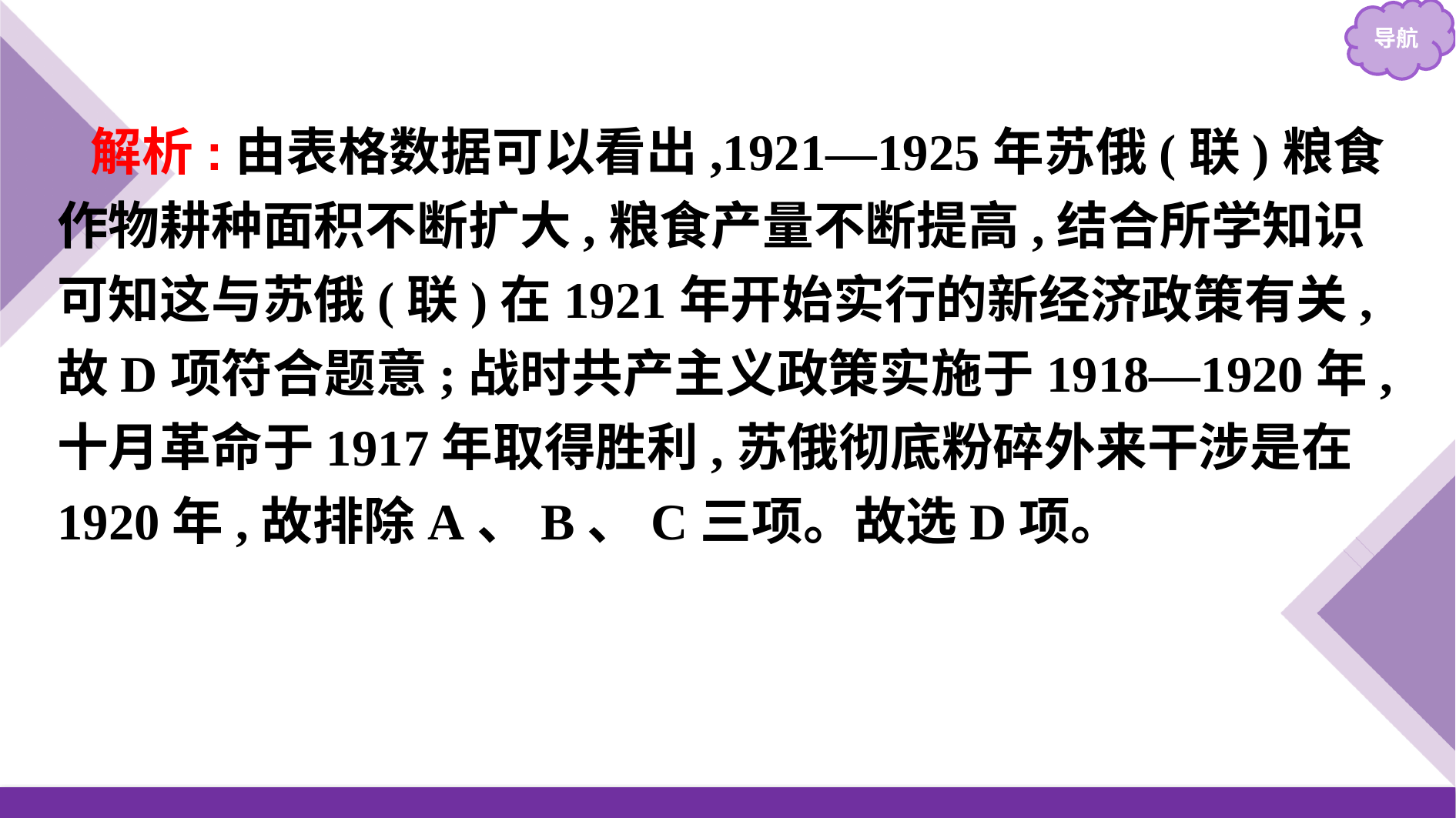

解析:由表格数据可以看出,1921—1925年苏俄(联)粮食作物耕种面积不断扩大,粮食产量不断提高,结合所学知识可知这与苏俄(联)在1921年开始实行的新经济政策有关,故D项符合题意;战时共产主义政策实施于1918—1920年,十月革命于1917年取得胜利,苏俄彻底粉碎外来干涉是在1920年,故排除A、B、C三项。故选D项。